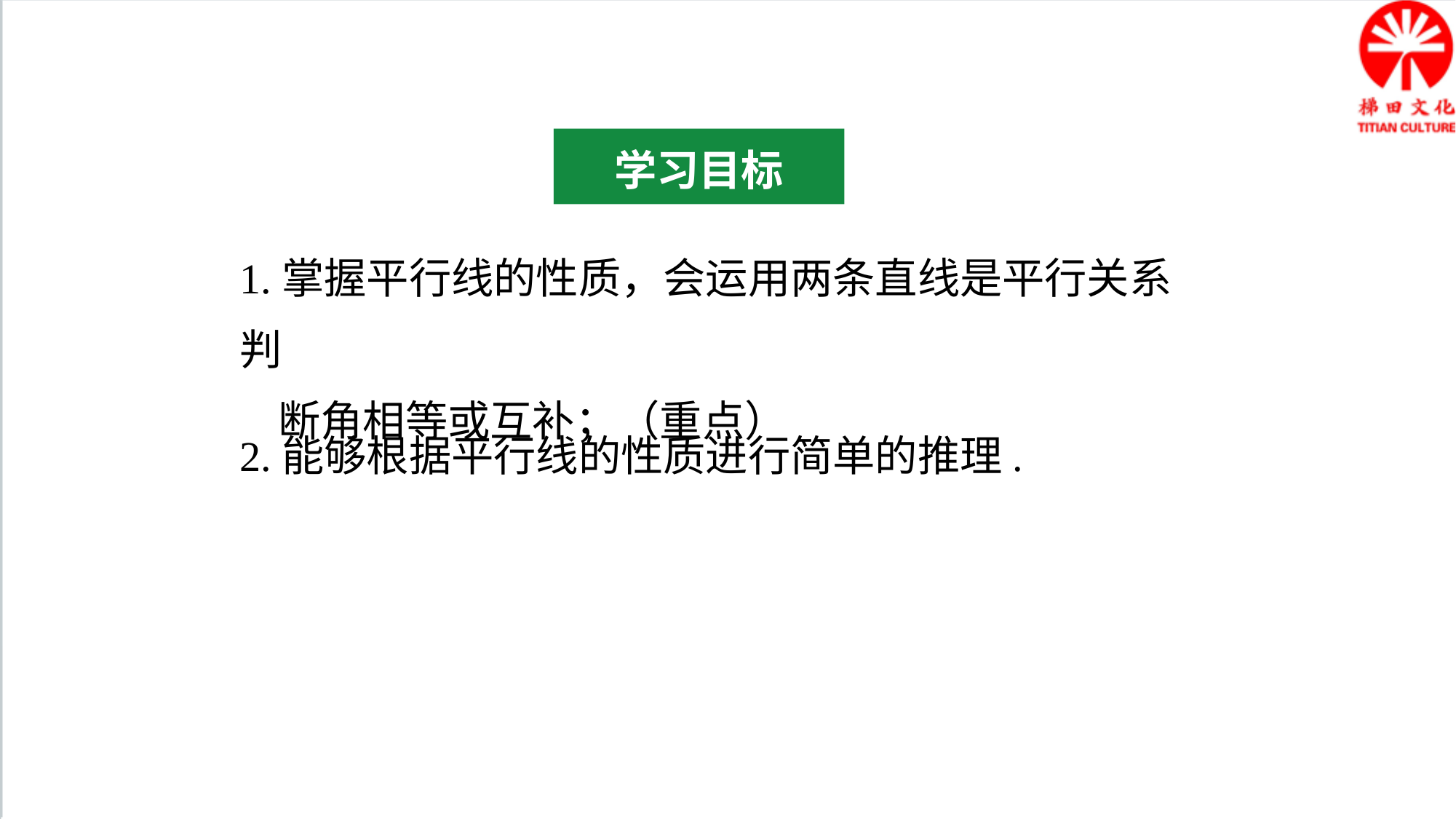

学习目标
1.掌握平行线的性质，会运用两条直线是平行关系判
   断角相等或互补；（重点）
2.能够根据平行线的性质进行简单的推理.